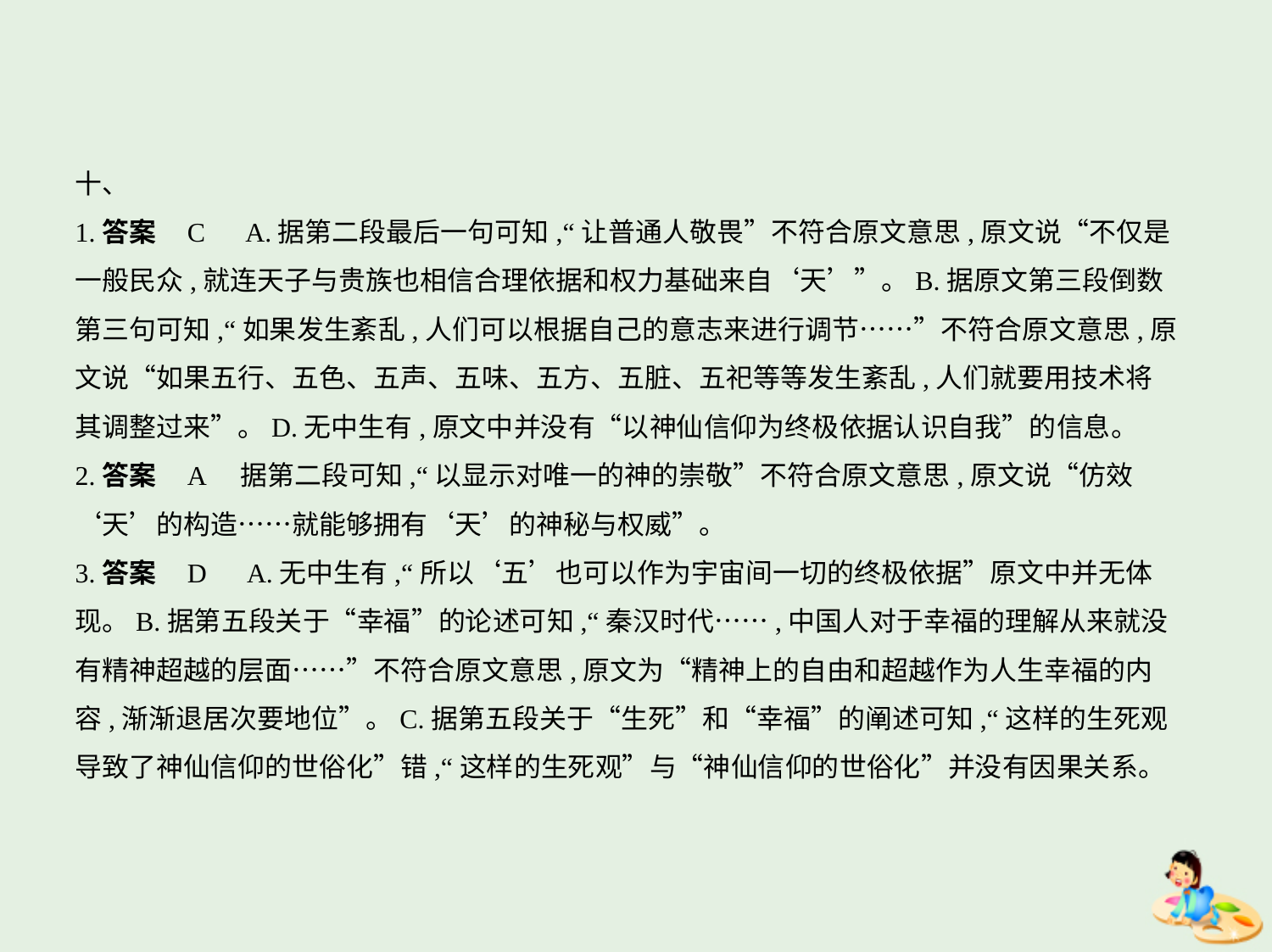

十、
1.答案    C　A.据第二段最后一句可知,“让普通人敬畏”不符合原文意思,原文说“不仅是
一般民众,就连天子与贵族也相信合理依据和权力基础来自‘天’”。B.据原文第三段倒数
第三句可知,“如果发生紊乱,人们可以根据自己的意志来进行调节……”不符合原文意思,原
文说“如果五行、五色、五声、五味、五方、五脏、五祀等等发生紊乱,人们就要用技术将
其调整过来”。D.无中生有,原文中并没有“以神仙信仰为终极依据认识自我”的信息。
2.答案    A　据第二段可知,“以显示对唯一的神的崇敬”不符合原文意思,原文说“仿效
‘天’的构造……就能够拥有‘天’的神秘与权威”。
3.答案    D　A.无中生有,“所以‘五’也可以作为宇宙间一切的终极依据”原文中并无体
现。B.据第五段关于“幸福”的论述可知,“秦汉时代……,中国人对于幸福的理解从来就没
有精神超越的层面……”不符合原文意思,原文为“精神上的自由和超越作为人生幸福的内
容,渐渐退居次要地位”。C.据第五段关于“生死”和“幸福”的阐述可知,“这样的生死观
导致了神仙信仰的世俗化”错,“这样的生死观”与“神仙信仰的世俗化”并没有因果关系。